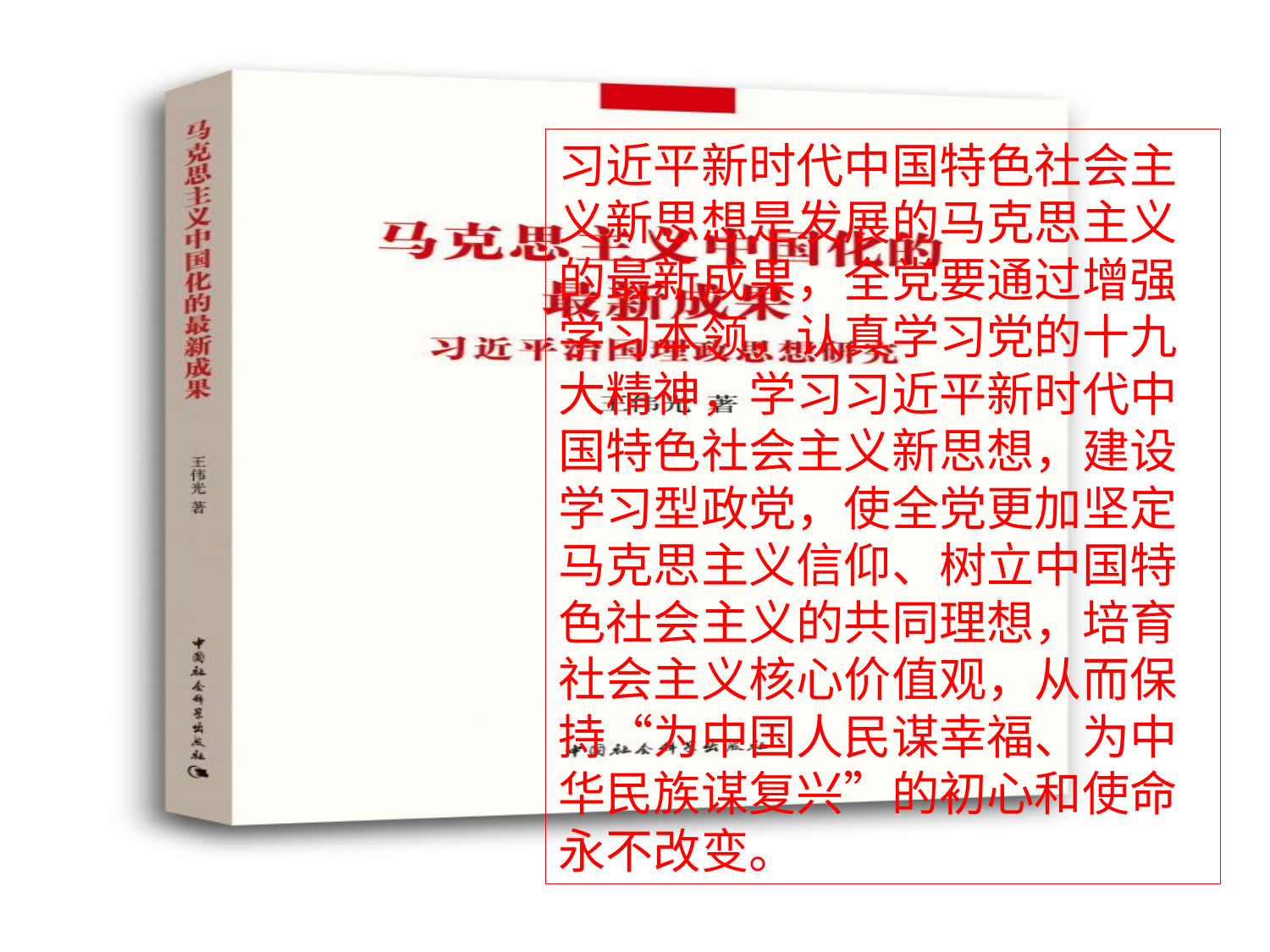

习近平新时代中国特色社会主义新思想是发展的马克思主义的最新成果，全党要通过增强学习本领，认真学习党的十九大精神，学习习近平新时代中国特色社会主义新思想，建设学习型政党，使全党更加坚定马克思主义信仰、树立中国特色社会主义的共同理想，培育社会主义核心价值观，从而保持“为中国人民谋幸福、为中华民族谋复兴”的初心和使命永不改变。